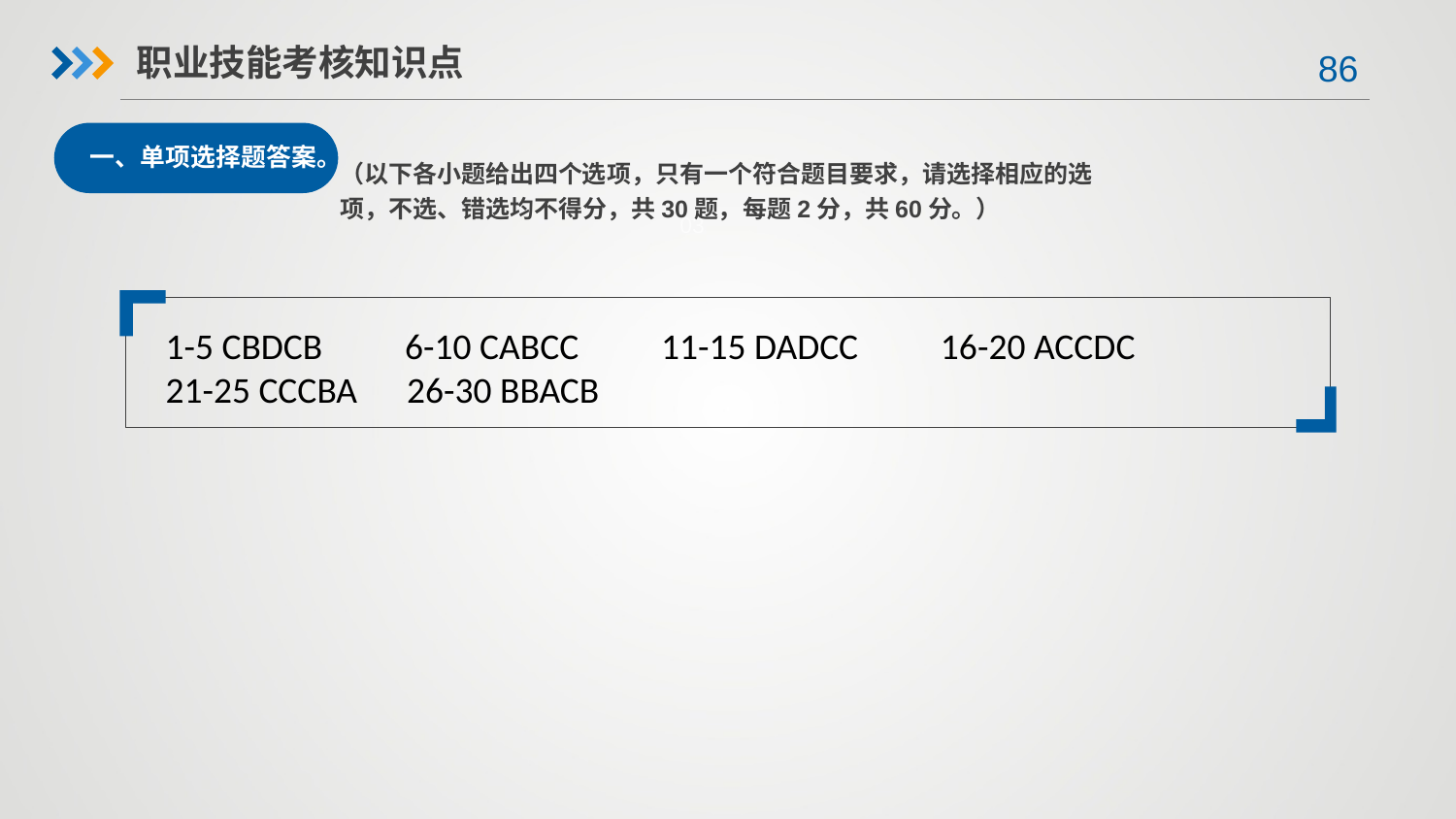

职业技能考核知识点

一、单项选择题答案。
（以下各小题给出四个选项，只有一个符合题目要求，请选择相应的选项，不选、错选均不得分，共30题，每题2分，共60分。）
03

1-5 CBDCB          6-10 CABCC          11-15 DADCC          16-20 ACCDC
21-25 CCCBA      26-30 BBACB